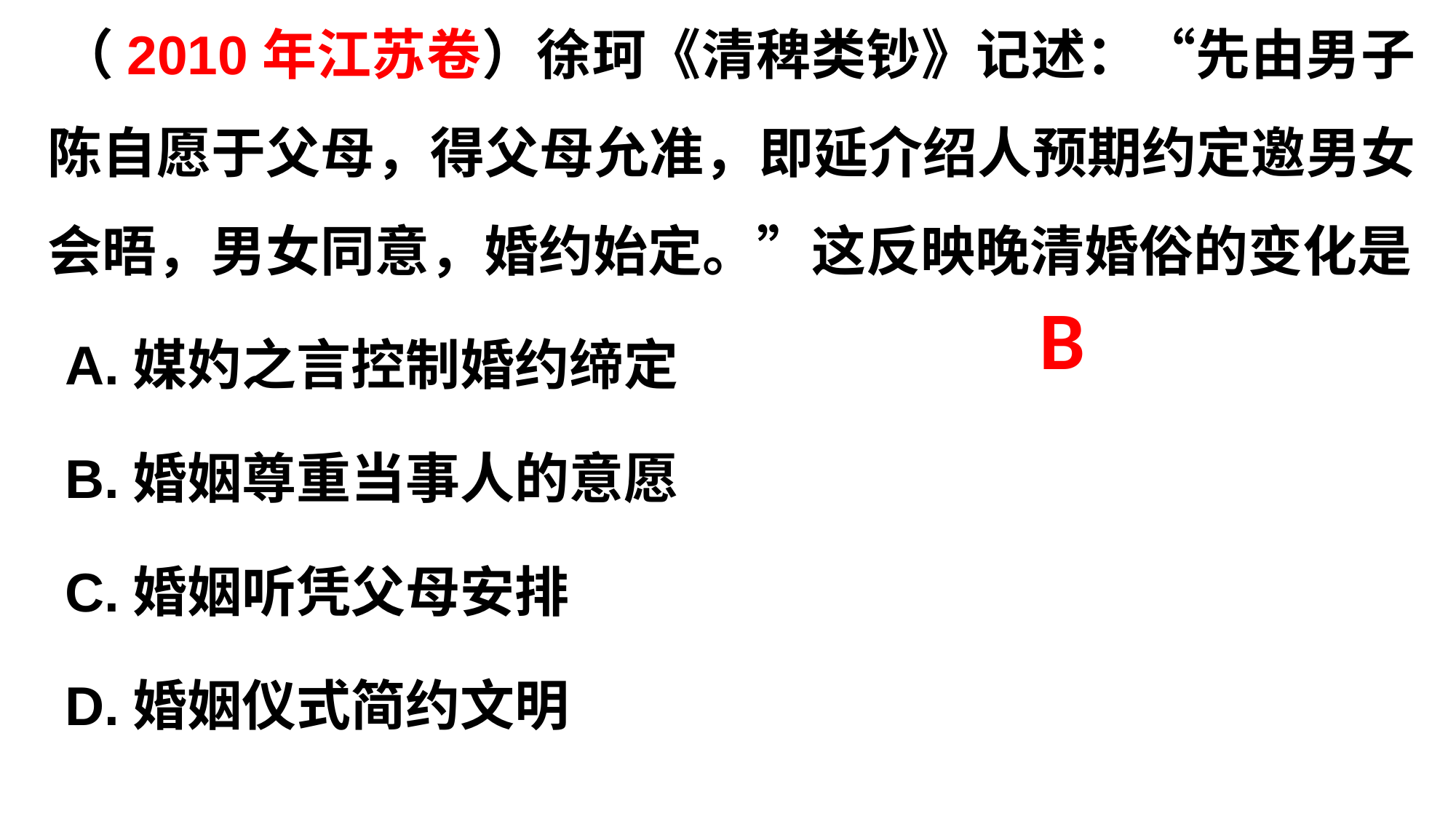

（2010年江苏卷）徐珂《清稗类钞》记述：“先由男子陈自愿于父母，得父母允准，即延介绍人预期约定邀男女会晤，男女同意，婚约始定。”这反映晚清婚俗的变化是
   A.媒妁之言控制婚约缔定
   B.婚姻尊重当事人的意愿
   C.婚姻听凭父母安排
   D.婚姻仪式简约文明
B